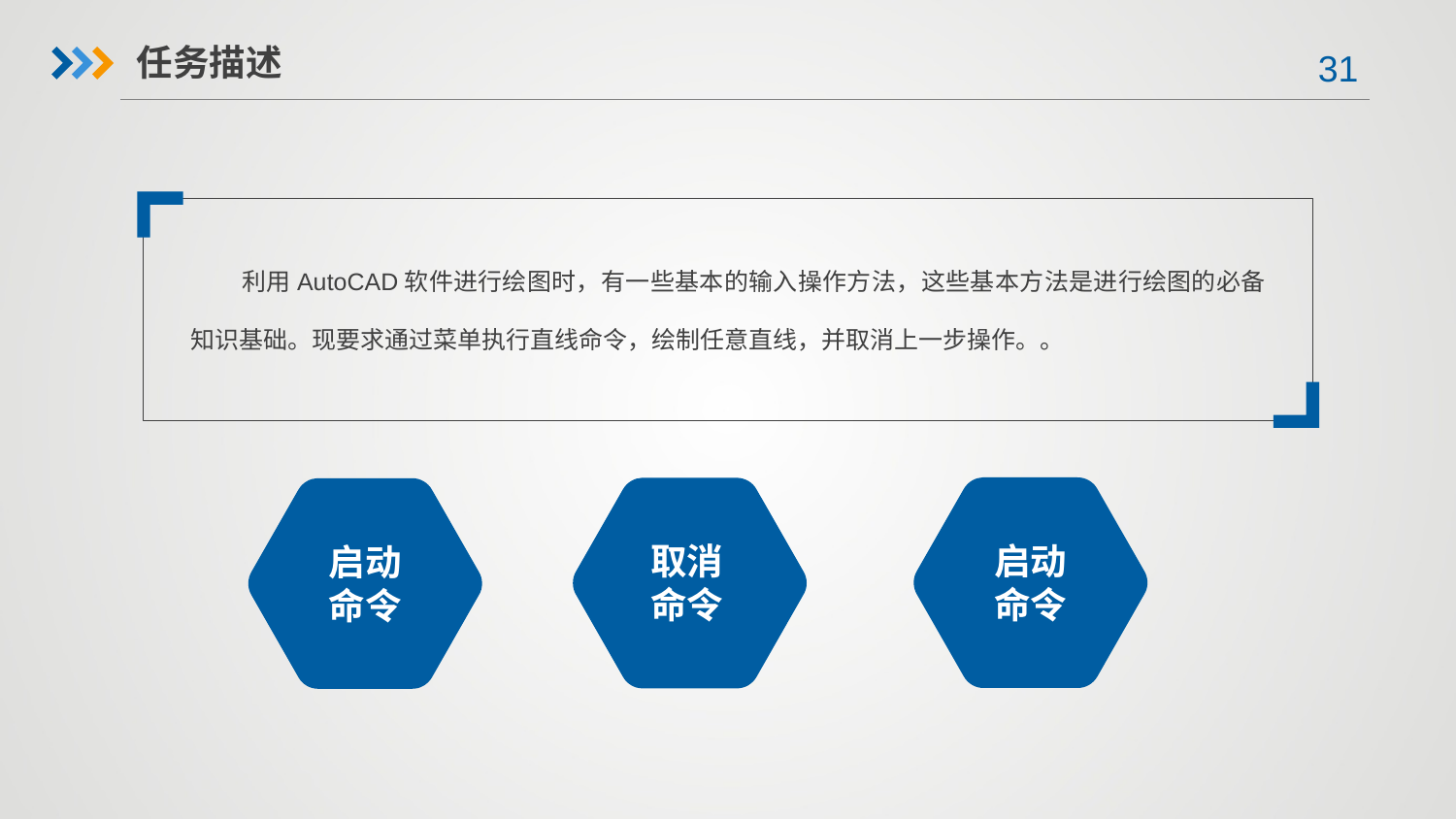

任务描述

        利用AutoCAD软件进行绘图时，有一些基本的输入操作方法，这些基本方法是进行绘图的必备知识基础。现要求通过菜单执行直线命令，绘制任意直线，并取消上一步操作。。

启动
命令
取消
命令
启动
命令